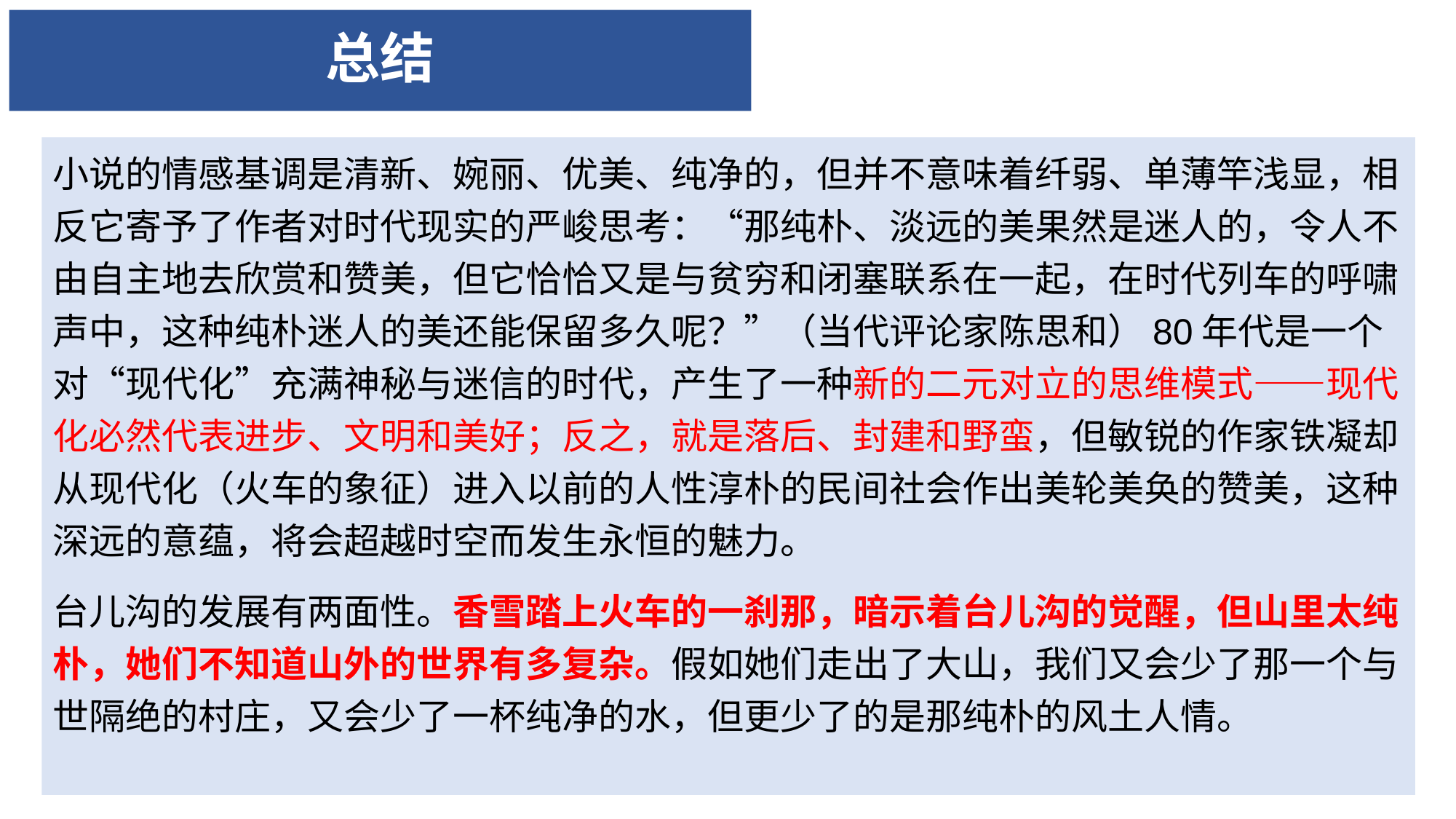

# 总结
小说的情感基调是清新、婉丽、优美、纯净的，但并不意味着纤弱、单薄竿浅显，相反它寄予了作者对时代现实的严峻思考：“那纯朴、淡远的美果然是迷人的，令人不由自主地去欣赏和赞美，但它恰恰又是与贫穷和闭塞联系在一起，在时代列车的呼啸声中，这种纯朴迷人的美还能保留多久呢？”（当代评论家陈思和）80年代是一个对“现代化”充满神秘与迷信的时代，产生了一种新的二元对立的思维模式——现代化必然代表进步、文明和美好；反之，就是落后、封建和野蛮，但敏锐的作家铁凝却从现代化（火车的象征）进入以前的人性淳朴的民间社会作出美轮美奂的赞美，这种深远的意蕴，将会超越时空而发生永恒的魅力。
台儿沟的发展有两面性。香雪踏上火车的一刹那，暗示着台儿沟的觉醒，但山里太纯朴，她们不知道山外的世界有多复杂。假如她们走出了大山，我们又会少了那一个与世隔绝的村庄，又会少了一杯纯净的水，但更少了的是那纯朴的风土人情。